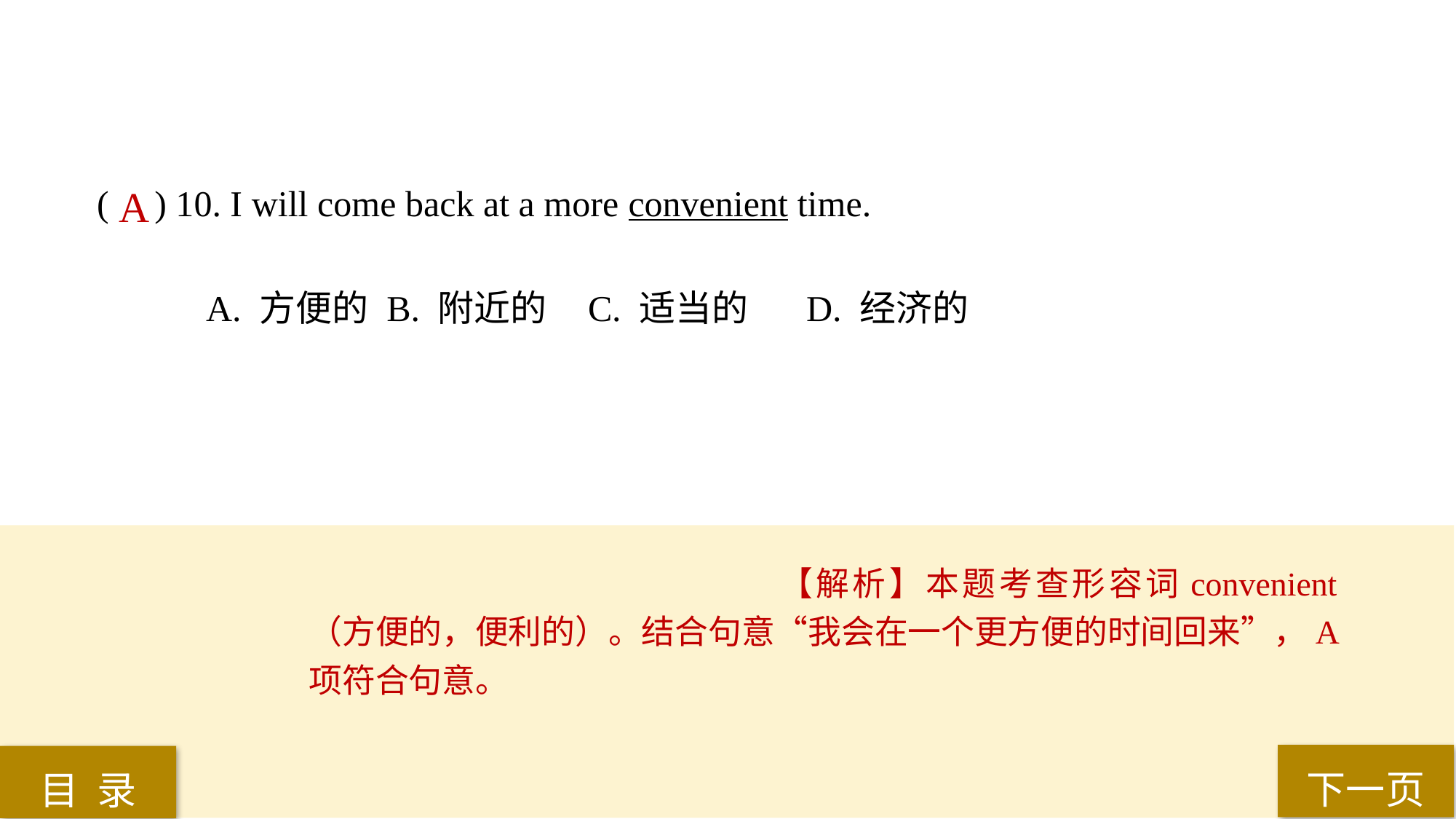

(     ) 10. I will come back at a more convenient time.

A. 方便的	 B. 附近的 	C. 适当的 	D. 经济的
A
【解析】本题考查形容词convenient（方便的，便利的）。结合句意“我会在一个更方便的时间回来”，A项符合句意。